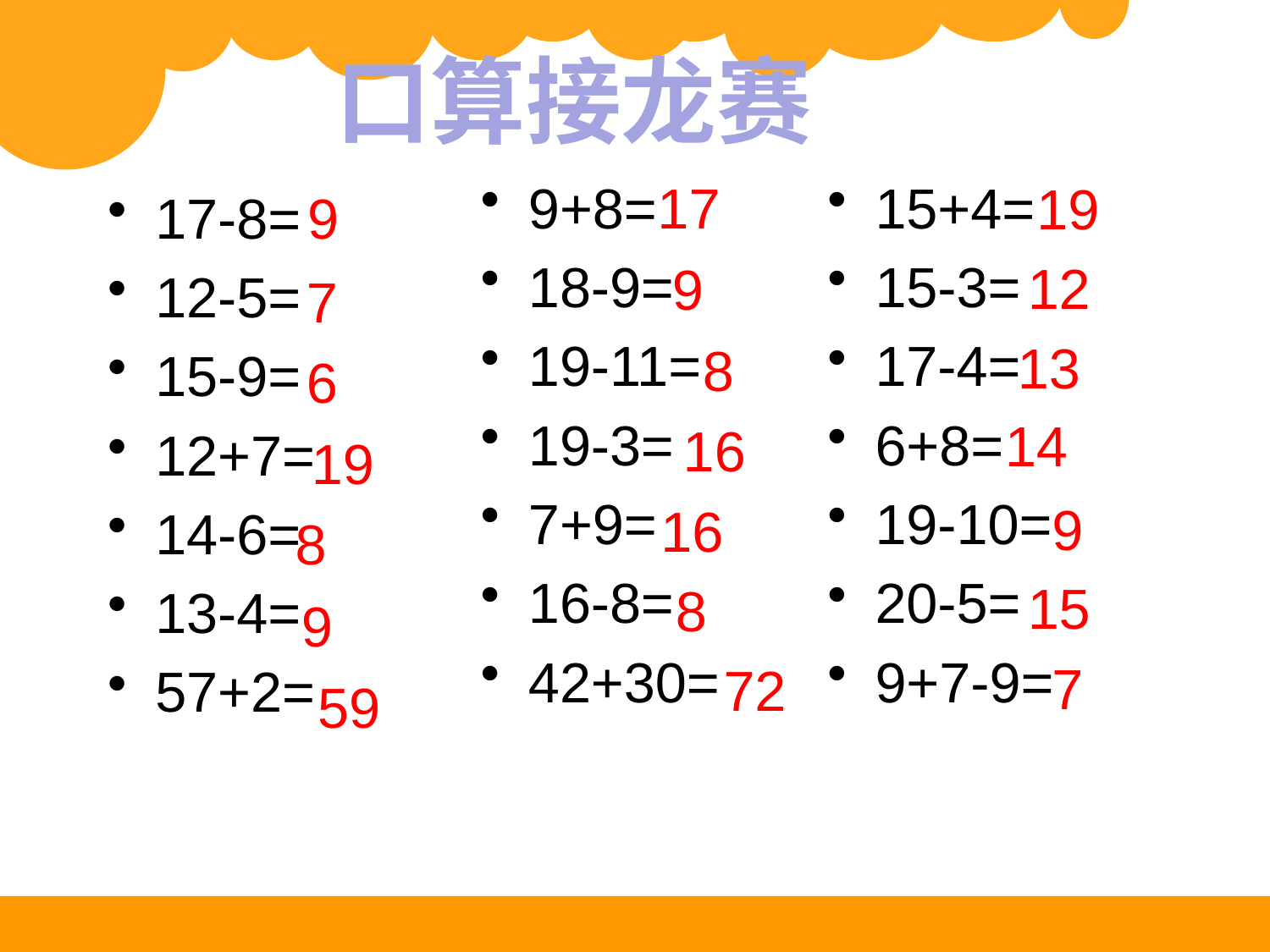

口算接龙赛
9+8=
18-9=
19-11=
19-3=
7+9=
16-8=
42+30=
17
15+4=
15-3=
17-4=
6+8=
19-10=
20-5=
9+7-9=
19
17-8=
12-5=
15-9=
12+7=
14-6=
13-4=
57+2=
9
12
9
7
13
8
6
14
16
19
9
16
8
15
8
9
7
72
59